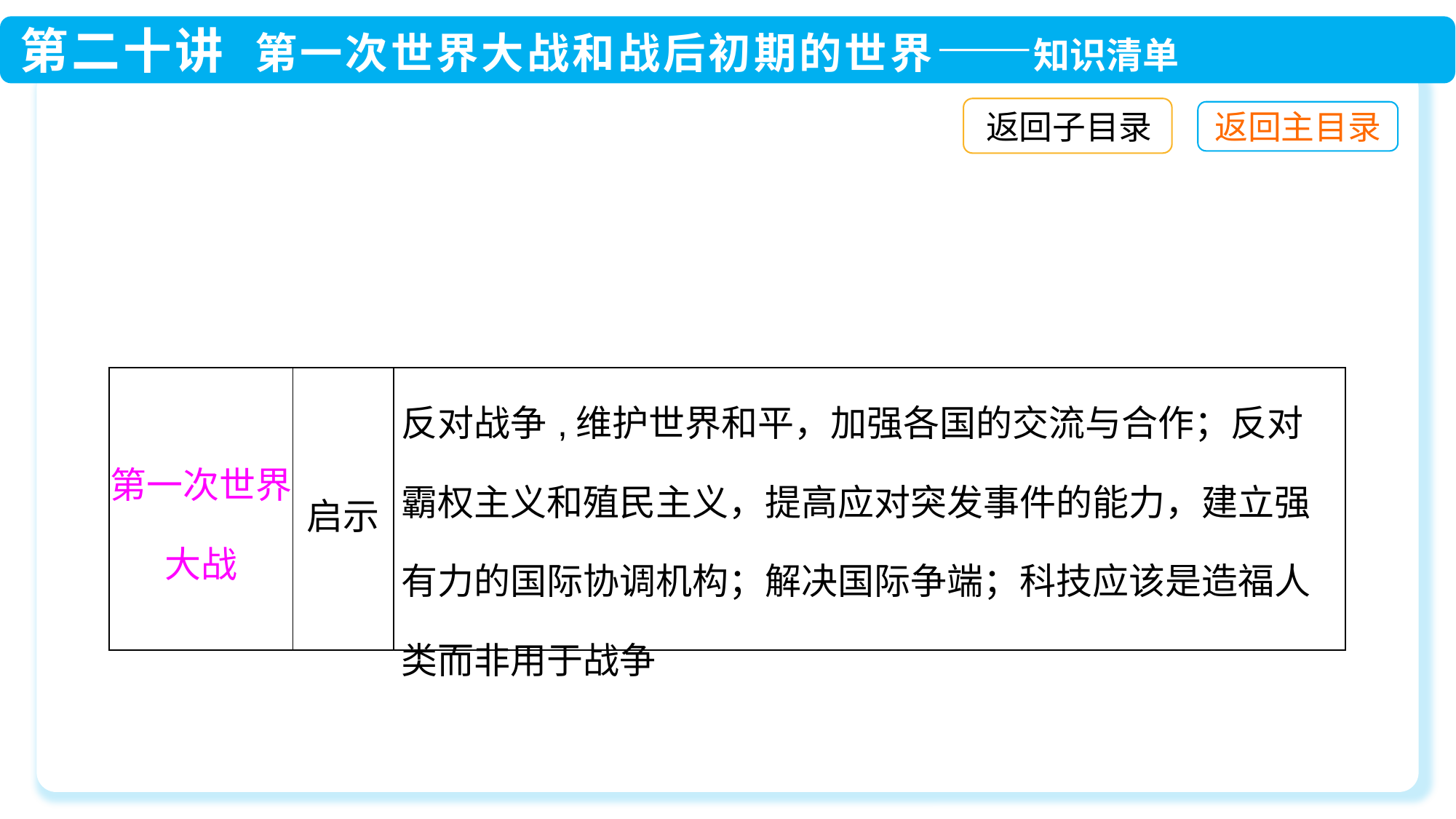

返回子目录
| 第一次世界大战 | 启示 | 反对战争,维护世界和平，加强各国的交流与合作；反对霸权主义和殖民主义，提高应对突发事件的能力，建立强有力的国际协调机构；解决国际争端；科技应该是造福人类而非用于战争 |
| --- | --- | --- |